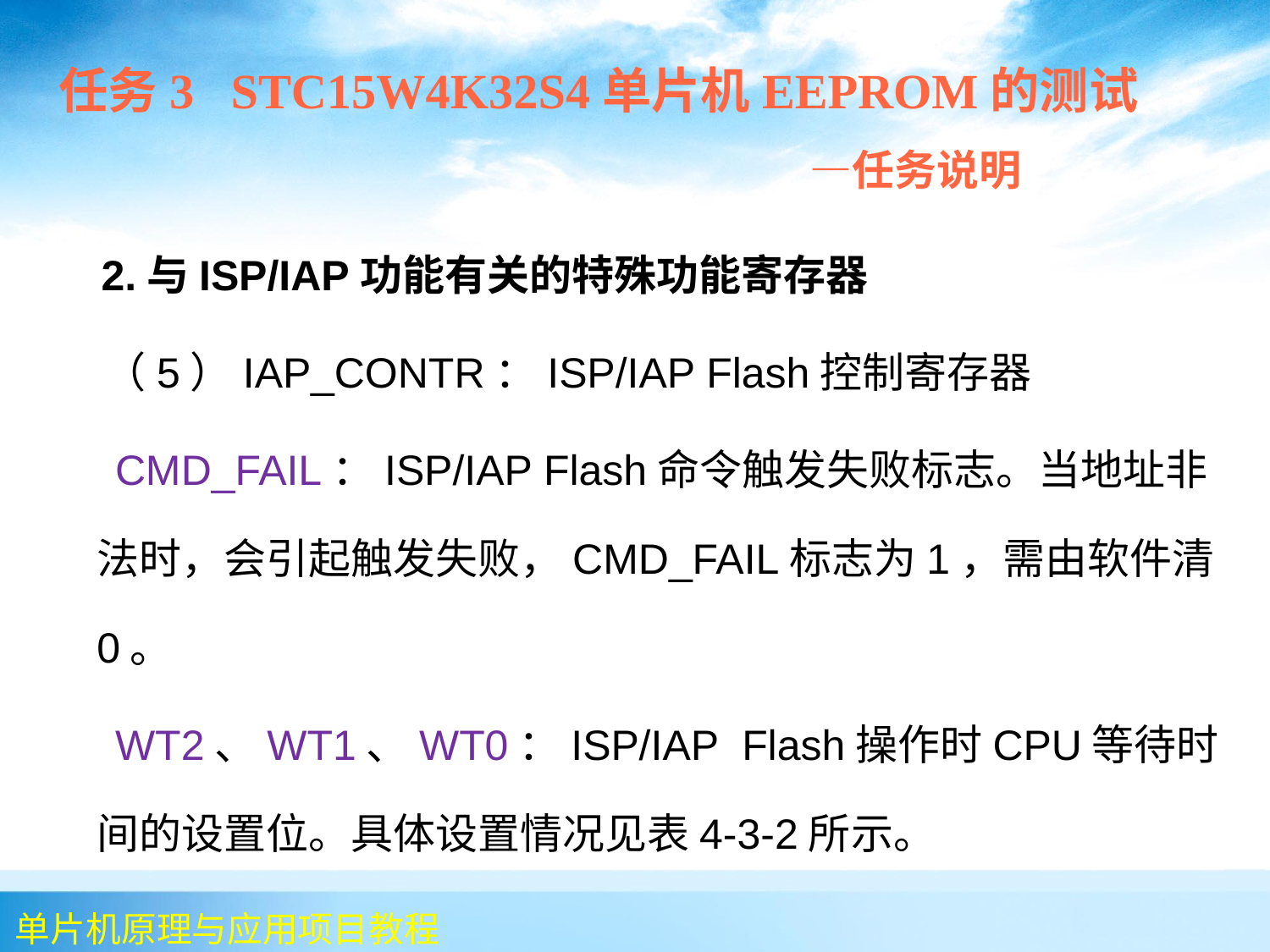

任务3   STC15W4K32S4单片机EEPROM的测试
                                                                     —任务说明
    2.与ISP/IAP功能有关的特殊功能寄存器
    （5）IAP_CONTR：ISP/IAP Flash控制寄存器
     CMD_FAIL：ISP/IAP Flash命令触发失败标志。当地址非法时，会引起触发失败，CMD_FAIL标志为1，需由软件清0。
     WT2、WT1、WT0：ISP/IAP  Flash操作时CPU等待时间的设置位。具体设置情况见表4-3-2所示。